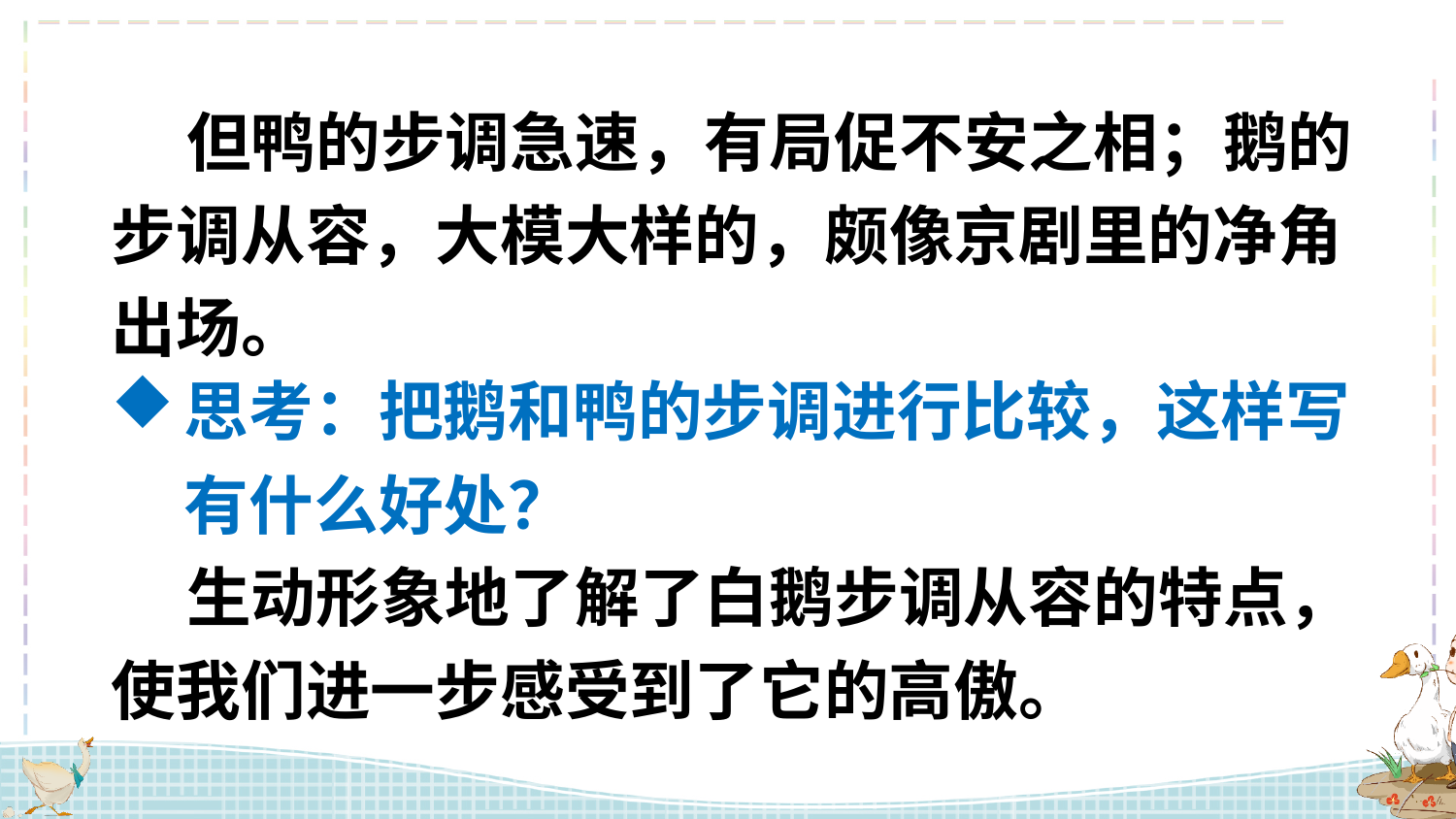

但鸭的步调急速，有局促不安之相；鹅的步调从容，大模大样的，颇像京剧里的净角出场。
思考：把鹅和鸭的步调进行比较，这样写有什么好处？
    生动形象地了解了白鹅步调从容的特点，使我们进一步感受到了它的高傲。